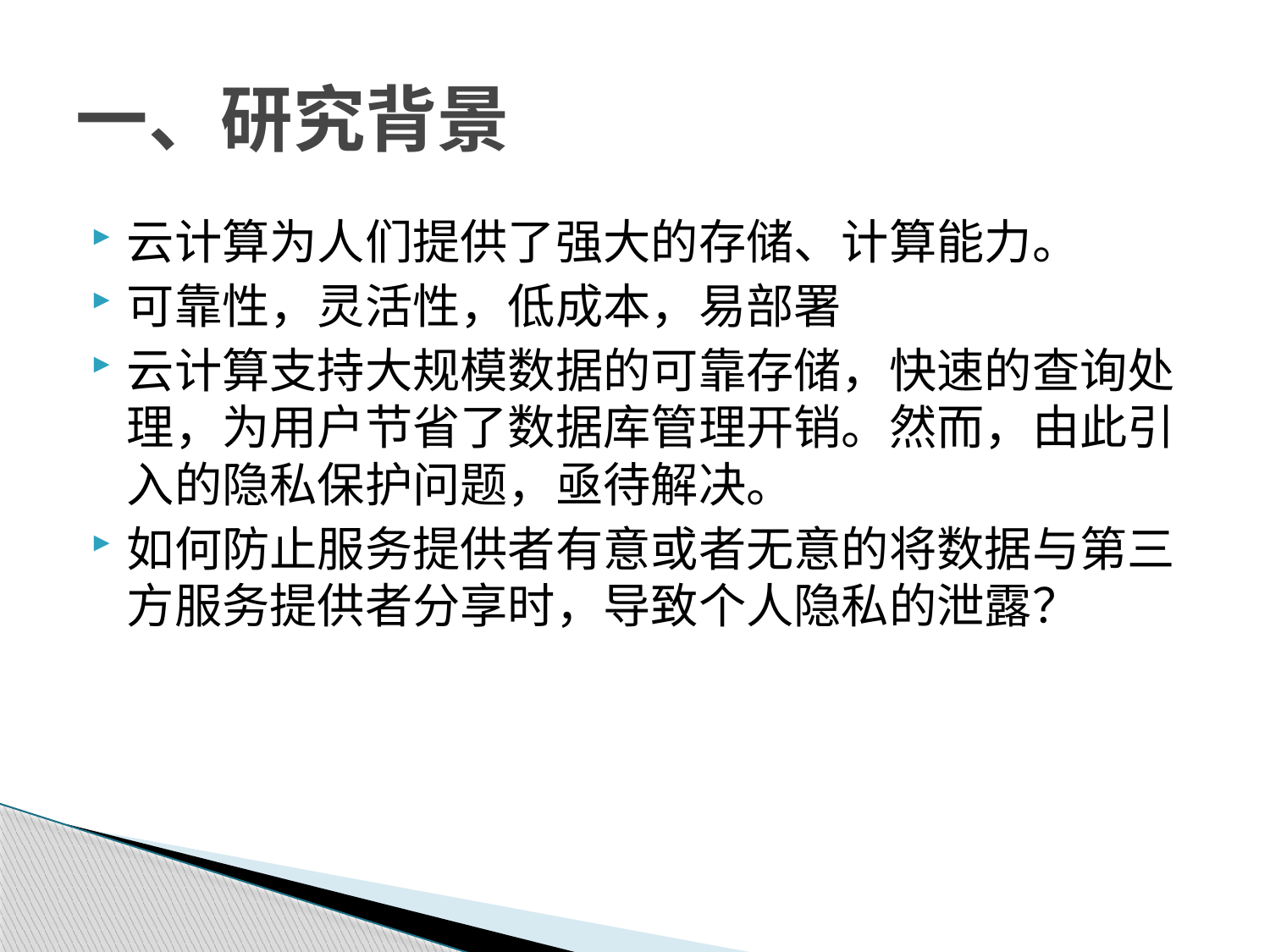

# 一、研究背景
云计算为人们提供了强大的存储、计算能力。
可靠性，灵活性，低成本，易部署
云计算支持大规模数据的可靠存储，快速的查询处理，为用户节省了数据库管理开销。然而，由此引入的隐私保护问题，亟待解决。
如何防止服务提供者有意或者无意的将数据与第三方服务提供者分享时，导致个人隐私的泄露？